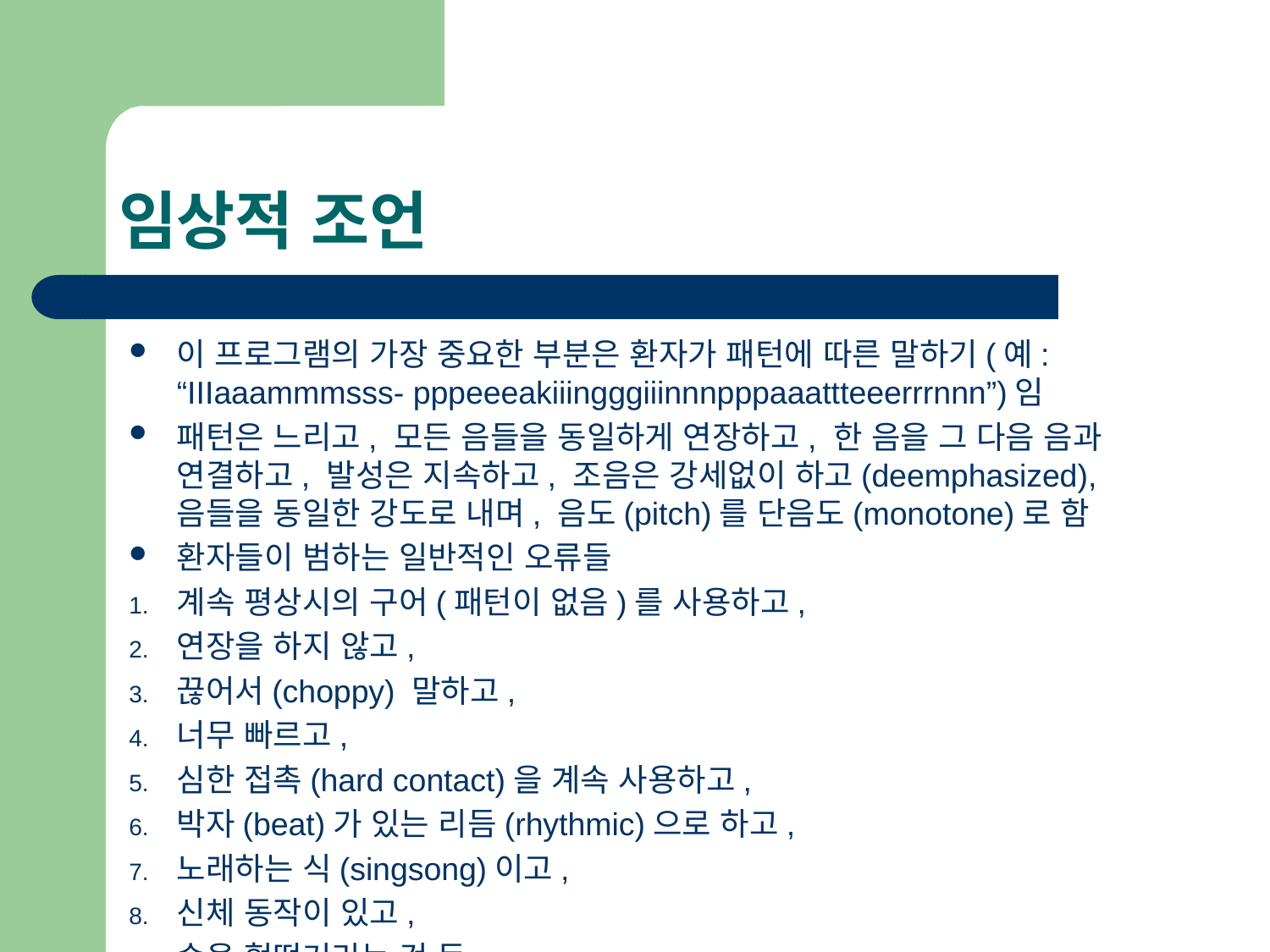

# 임상적 조언
이 프로그램의 가장 중요한 부분은 환자가 패턴에 따른 말하기(예: “IIIaaammmsss- pppeeeakiiingggiiinnnpppaaattteeerrrnnn”)임
패턴은 느리고, 모든 음들을 동일하게 연장하고, 한 음을 그 다음 음과 연결하고, 발성은 지속하고, 조음은 강세없이 하고(deemphasized), 음들을 동일한 강도로 내며, 음도(pitch)를 단음도(monotone)로 함
환자들이 범하는 일반적인 오류들
계속 평상시의 구어(패턴이 없음)를 사용하고,
연장을 하지 않고,
끊어서(choppy) 말하고,
너무 빠르고,
심한 접촉(hard contact)을 계속 사용하고,
박자(beat)가 있는 리듬(rhythmic)으로 하고,
노래하는 식(singsong)이고,
신체 동작이 있고,
숨을 헐떡거리는 것 등
이다. 이러한 오류들은 어느 것이라도 즉시 수정되어야 한다(p.69).